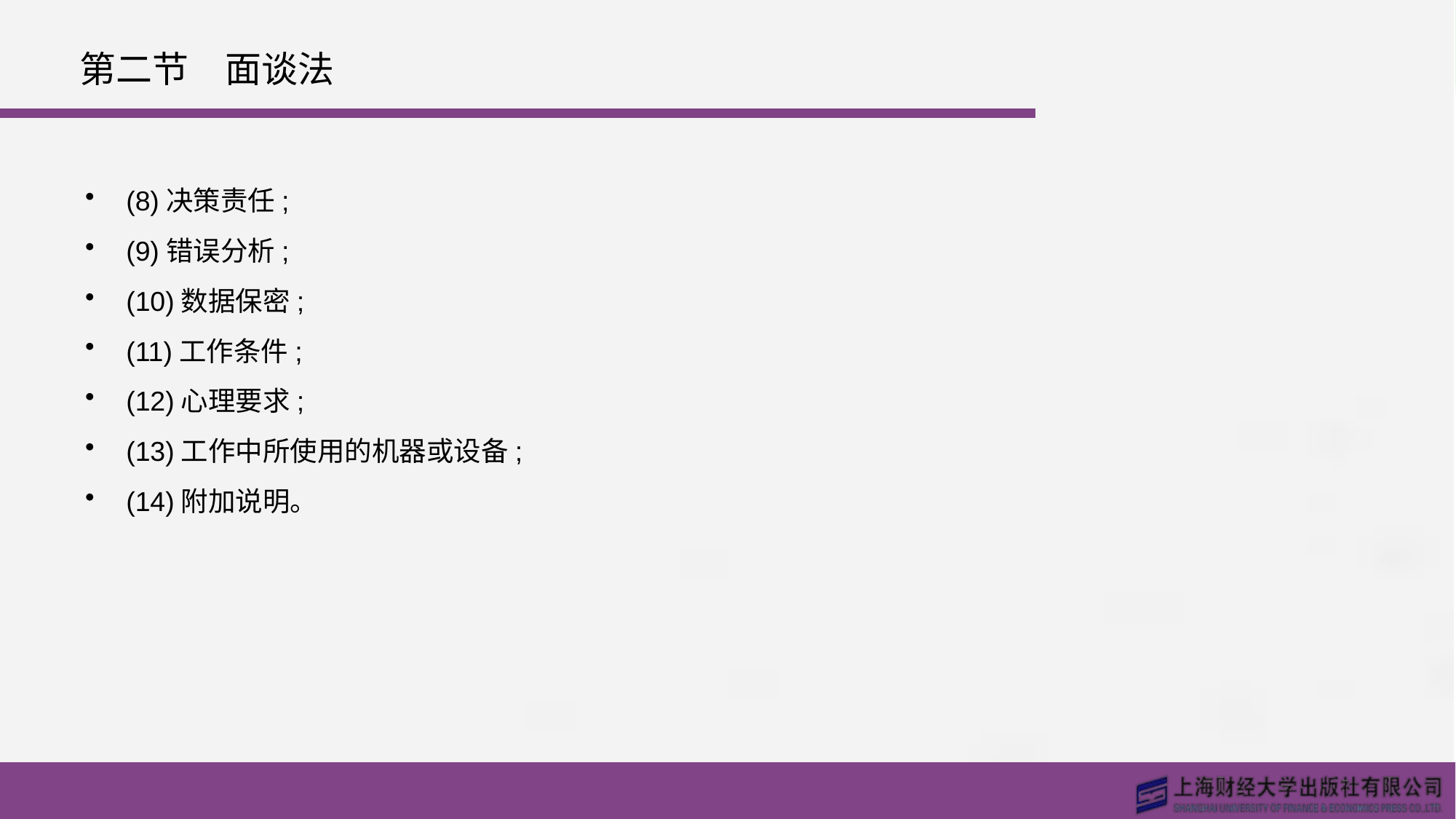

# 第二节　面谈法
(8)决策责任;
(9)错误分析;
(10)数据保密;
(11)工作条件;
(12)心理要求;
(13)工作中所使用的机器或设备;
(14)附加说明。